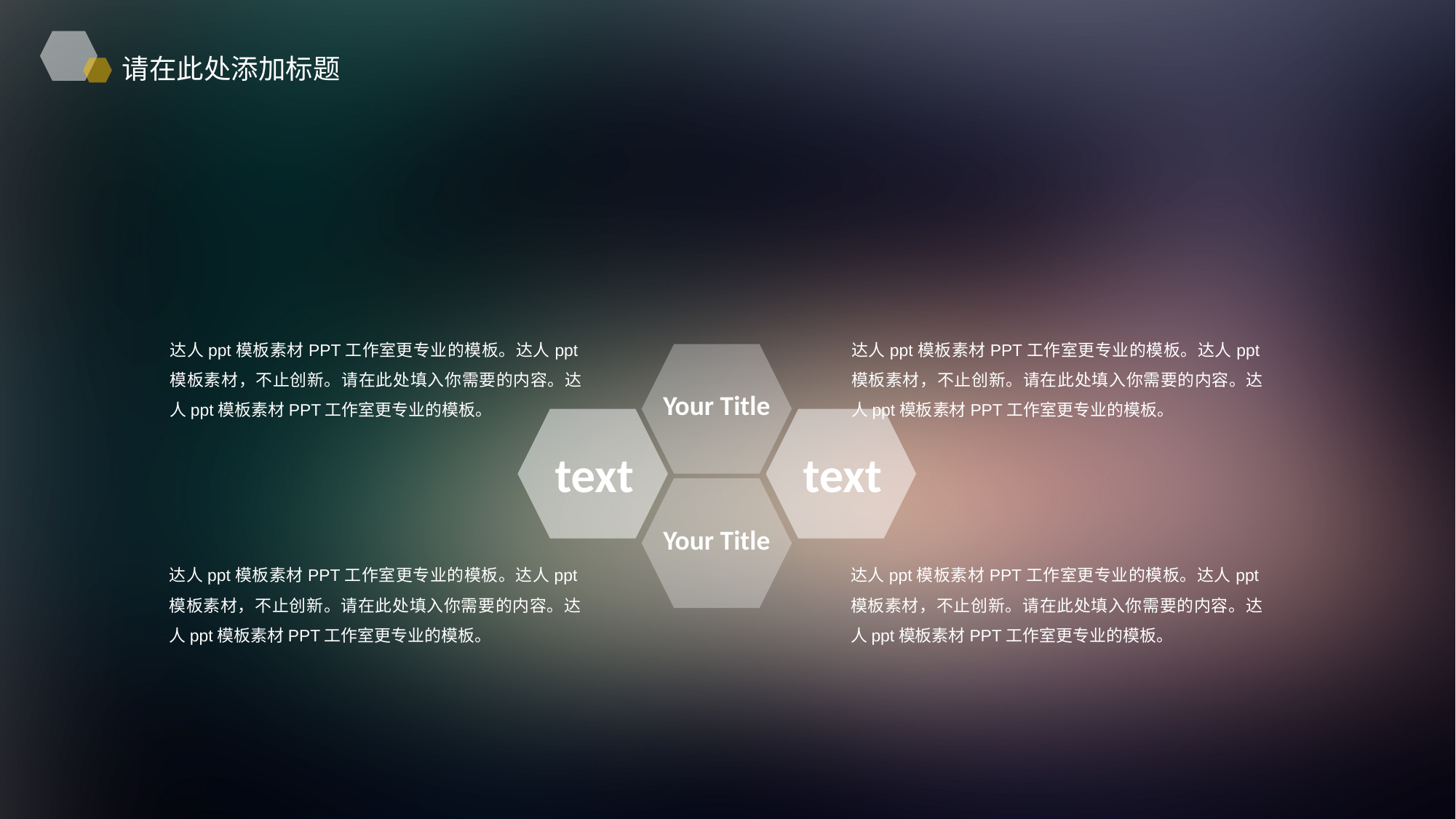

请在此处添加标题

达人ppt模板素材PPT工作室更专业的模板。达人ppt模板素材，不止创新。请在此处填入你需要的内容。达人ppt模板素材PPT工作室更专业的模板。
达人ppt模板素材PPT工作室更专业的模板。达人ppt模板素材，不止创新。请在此处填入你需要的内容。达人ppt模板素材PPT工作室更专业的模板。

Your Title

text
text

Your Title
达人ppt模板素材PPT工作室更专业的模板。达人ppt模板素材，不止创新。请在此处填入你需要的内容。达人ppt模板素材PPT工作室更专业的模板。
达人ppt模板素材PPT工作室更专业的模板。达人ppt模板素材，不止创新。请在此处填入你需要的内容。达人ppt模板素材PPT工作室更专业的模板。